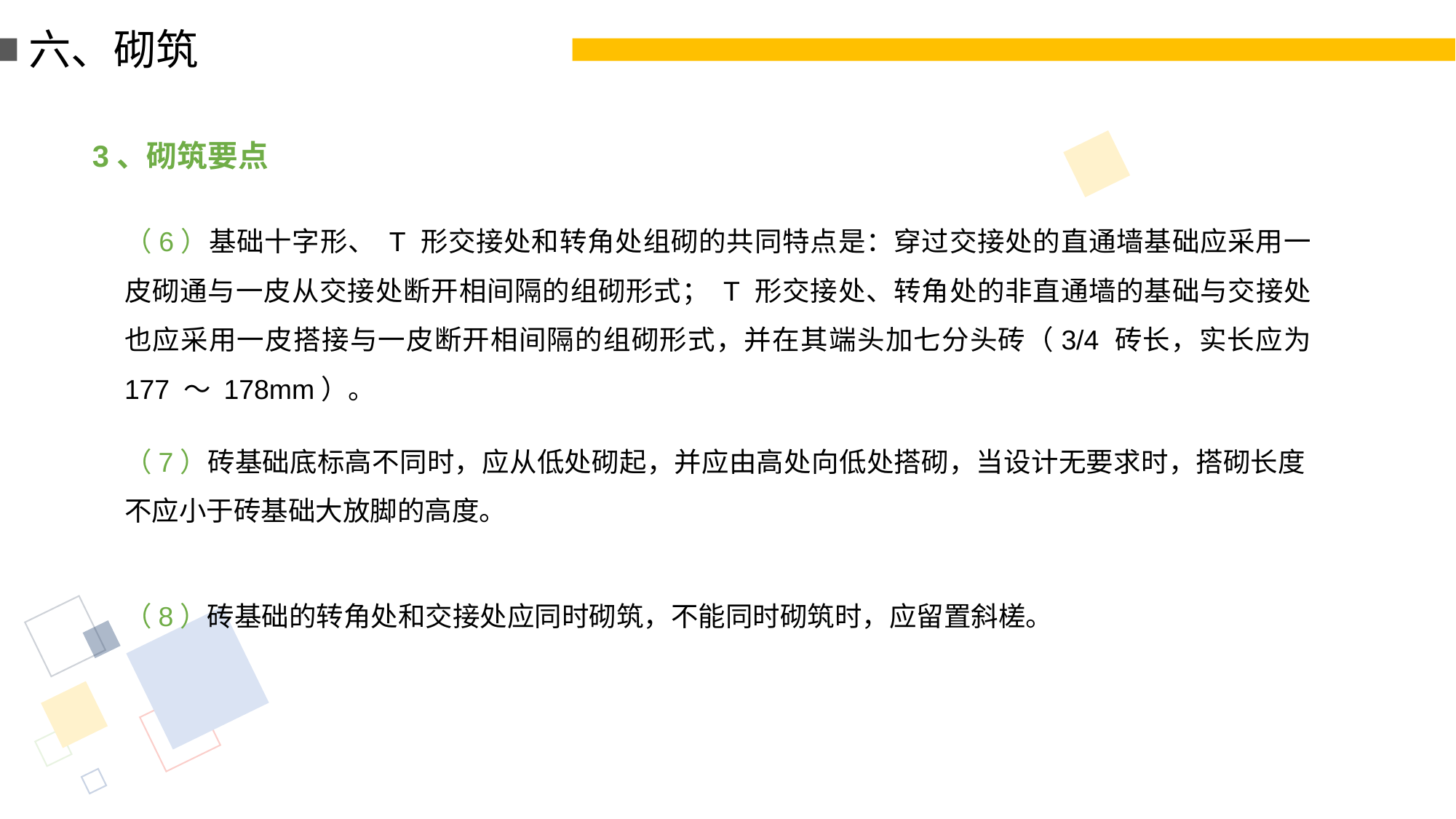

六、砌筑
3、砌筑要点

（6）基础十字形、 T 形交接处和转角处组砌的共同特点是：穿过交接处的直通墙基础应采用一皮砌通与一皮从交接处断开相间隔的组砌形式； T 形交接处、转角处的非直通墙的基础与交接处也应采用一皮搭接与一皮断开相间隔的组砌形式，并在其端头加七分头砖（3/4 砖长，实长应为 177 ～ 178mm）。
（7）砖基础底标高不同时，应从低处砌起，并应由高处向低处搭砌，当设计无要求时，搭砌长度不应小于砖基础大放脚的高度。
（8）砖基础的转角处和交接处应同时砌筑，不能同时砌筑时，应留置斜槎。